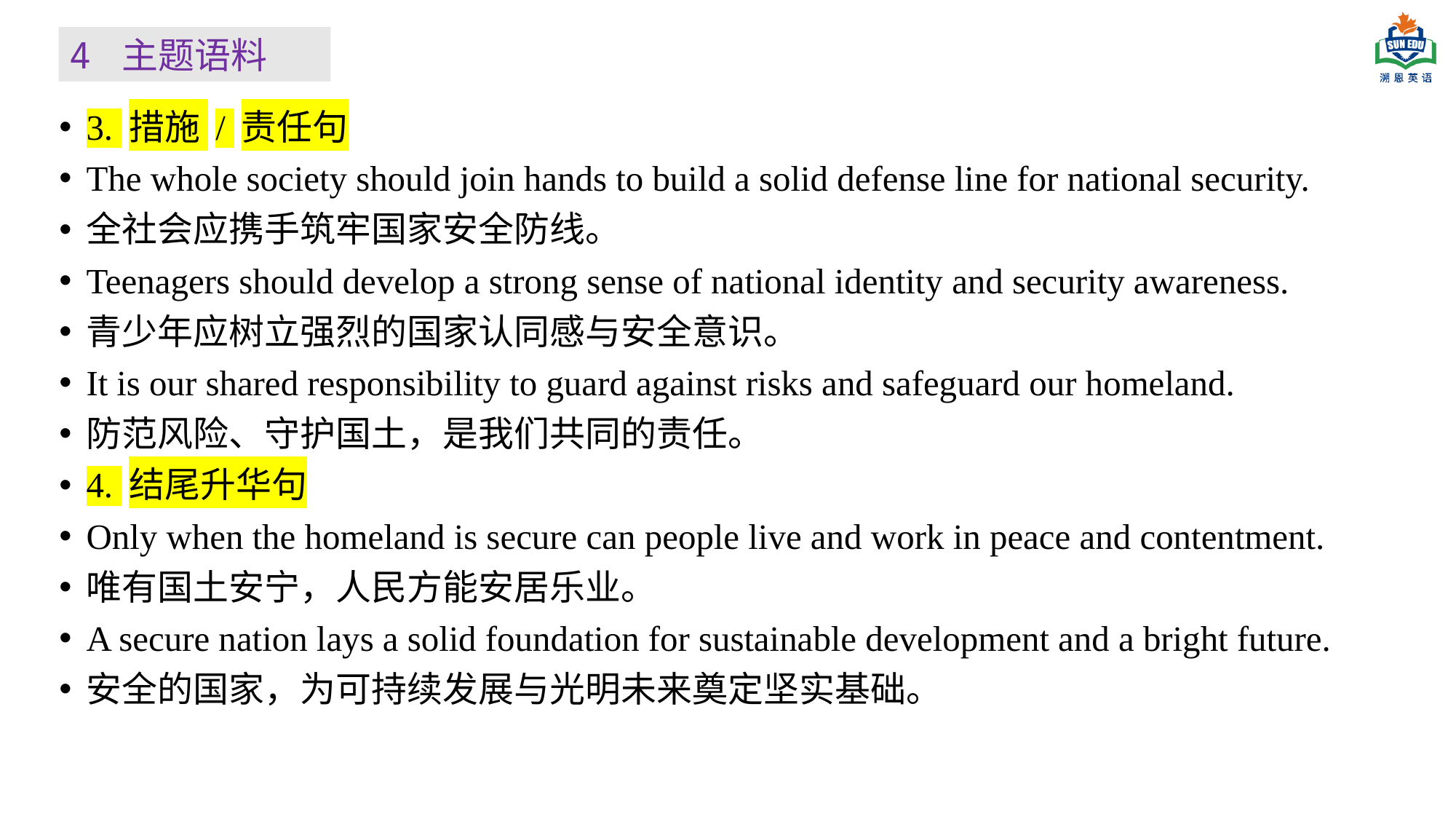

4 主题语料
3. 措施 / 责任句
The whole society should join hands to build a solid defense line for national security.
全社会应携手筑牢国家安全防线。
Teenagers should develop a strong sense of national identity and security awareness.
青少年应树立强烈的国家认同感与安全意识。
It is our shared responsibility to guard against risks and safeguard our homeland.
防范风险、守护国土，是我们共同的责任。
4. 结尾升华句
Only when the homeland is secure can people live and work in peace and contentment.
唯有国土安宁，人民方能安居乐业。
A secure nation lays a solid foundation for sustainable development and a bright future.
安全的国家，为可持续发展与光明未来奠定坚实基础。